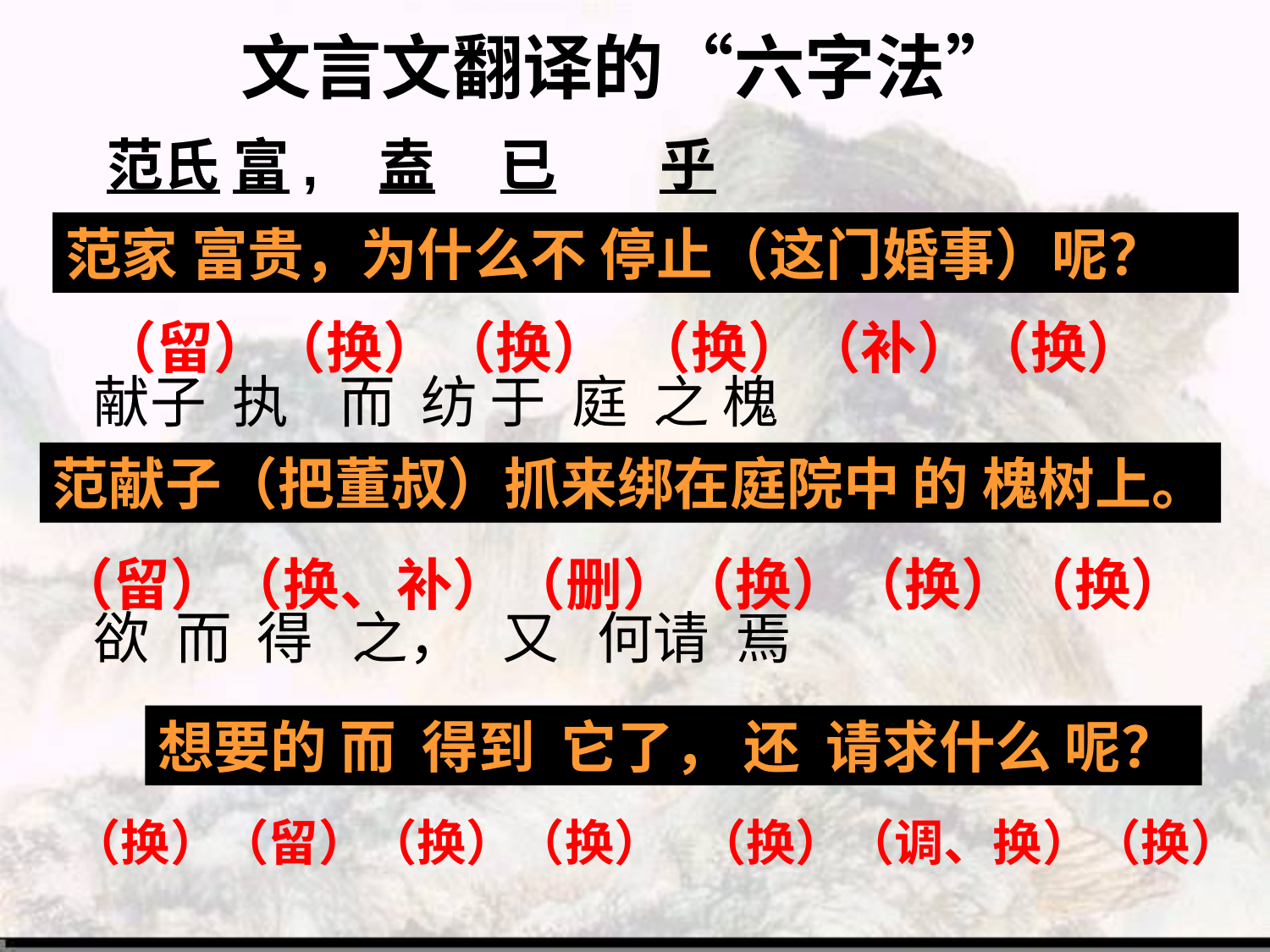

# 文言文翻译的“六字法”
  范氏 富,   盍     已        乎

 献子  执    而  纺 于  庭  之 槐

 欲  而  得   之，   又   何请  焉

范家 富贵，为什么不 停止（这门婚事）呢？
（留）（换）（换）  （换）（补）（换）
范献子（把董叔）抓来绑在庭院中 的 槐树上。
   （留）（换、补）（删）（换）（换）（换）
想要的 而  得到  它了， 还  请求什么 呢？
（换）（留）（换）（换）   （换）（调、换）（换）